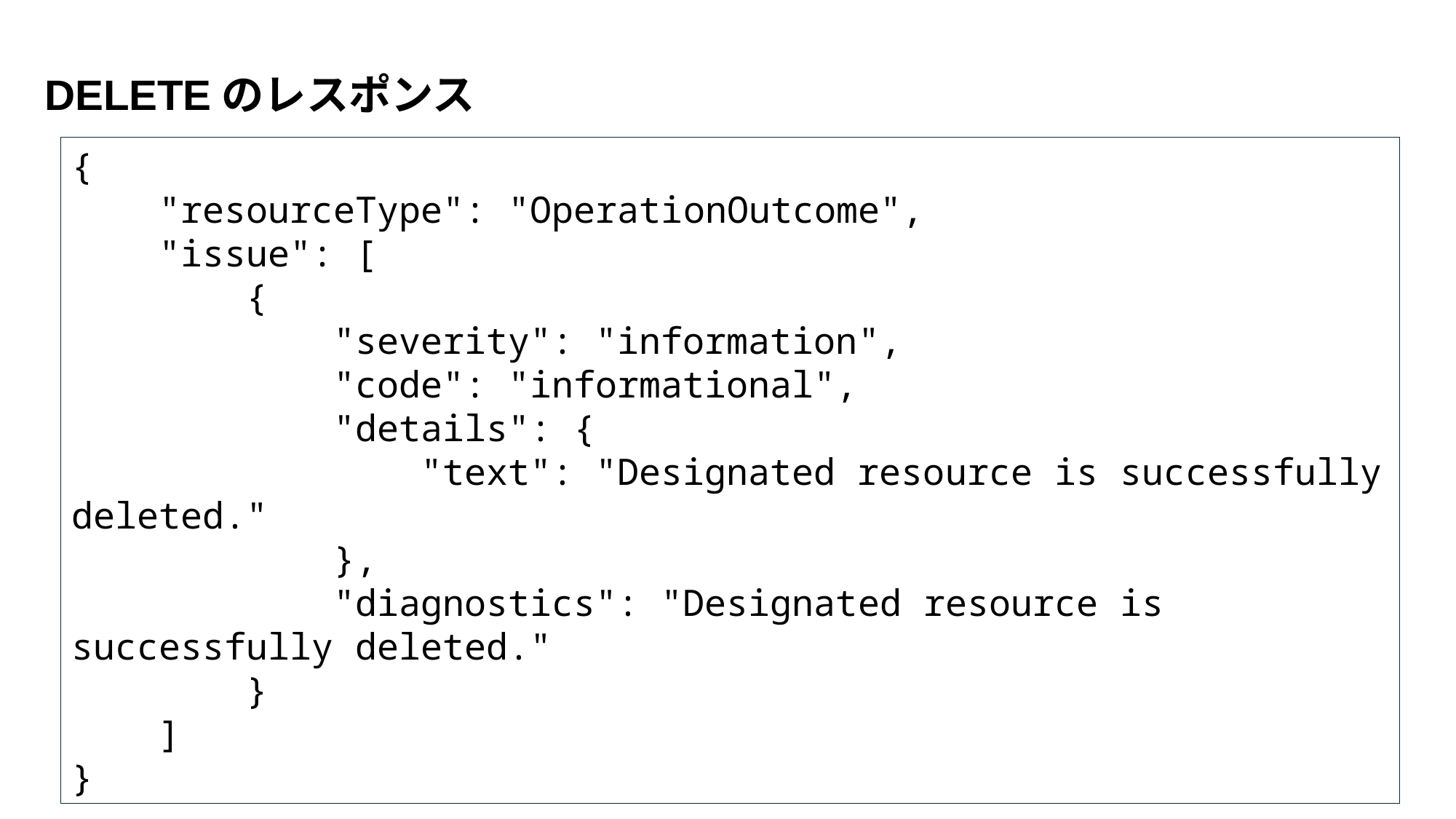

# DELETEのレスポンス
{
    "resourceType": "OperationOutcome",
    "issue": [
        {
            "severity": "information",
            "code": "informational",
            "details": {
                "text": "Designated resource is successfully deleted."
            },
            "diagnostics": "Designated resource is successfully deleted."
        }
    ]
}